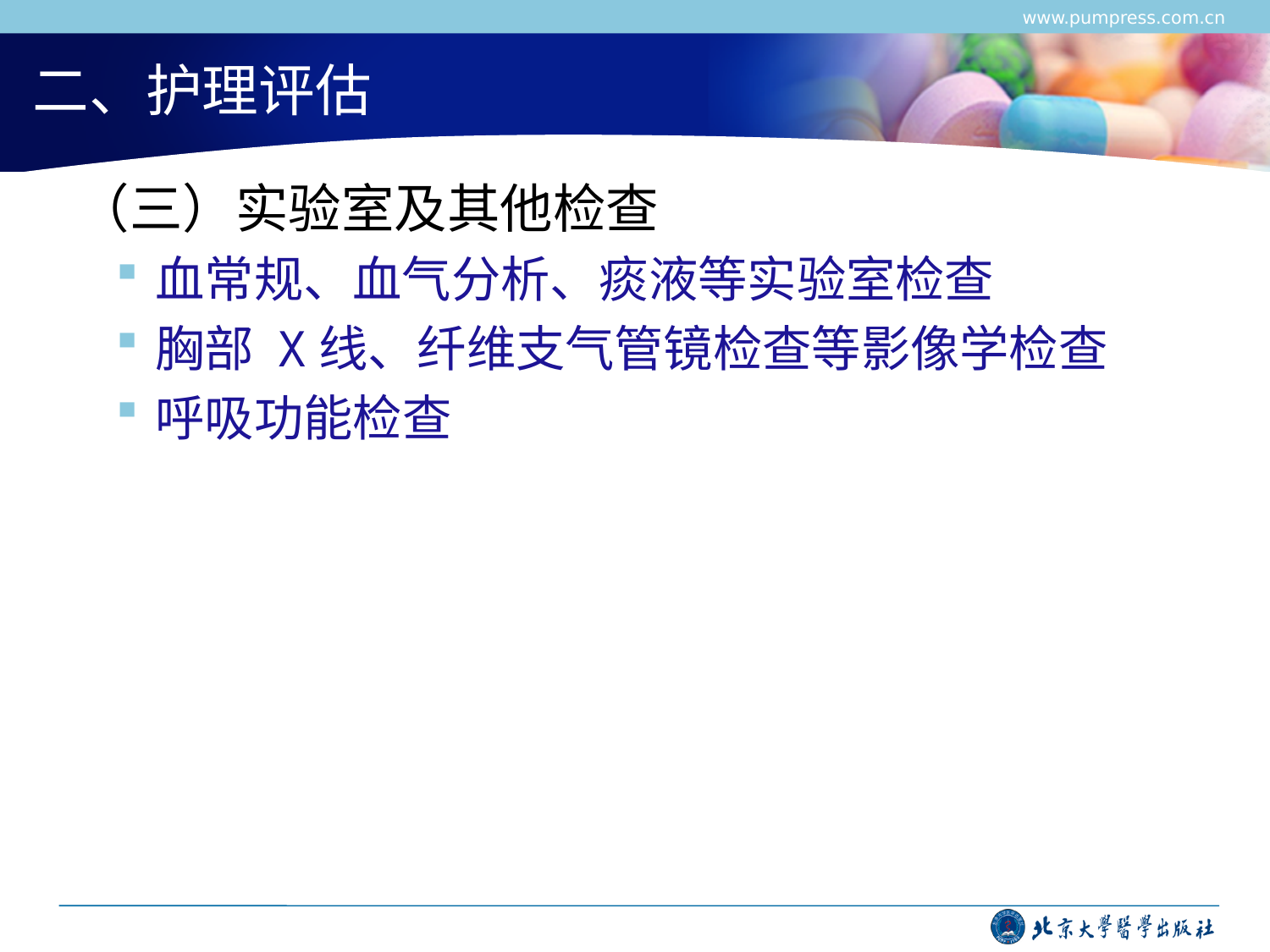

www.pumpress.com.cn
# 二、护理评估
 （三）实验室及其他检查
血常规、血气分析、痰液等实验室检查
胸部 X线、纤维支气管镜检查等影像学检查
呼吸功能检查